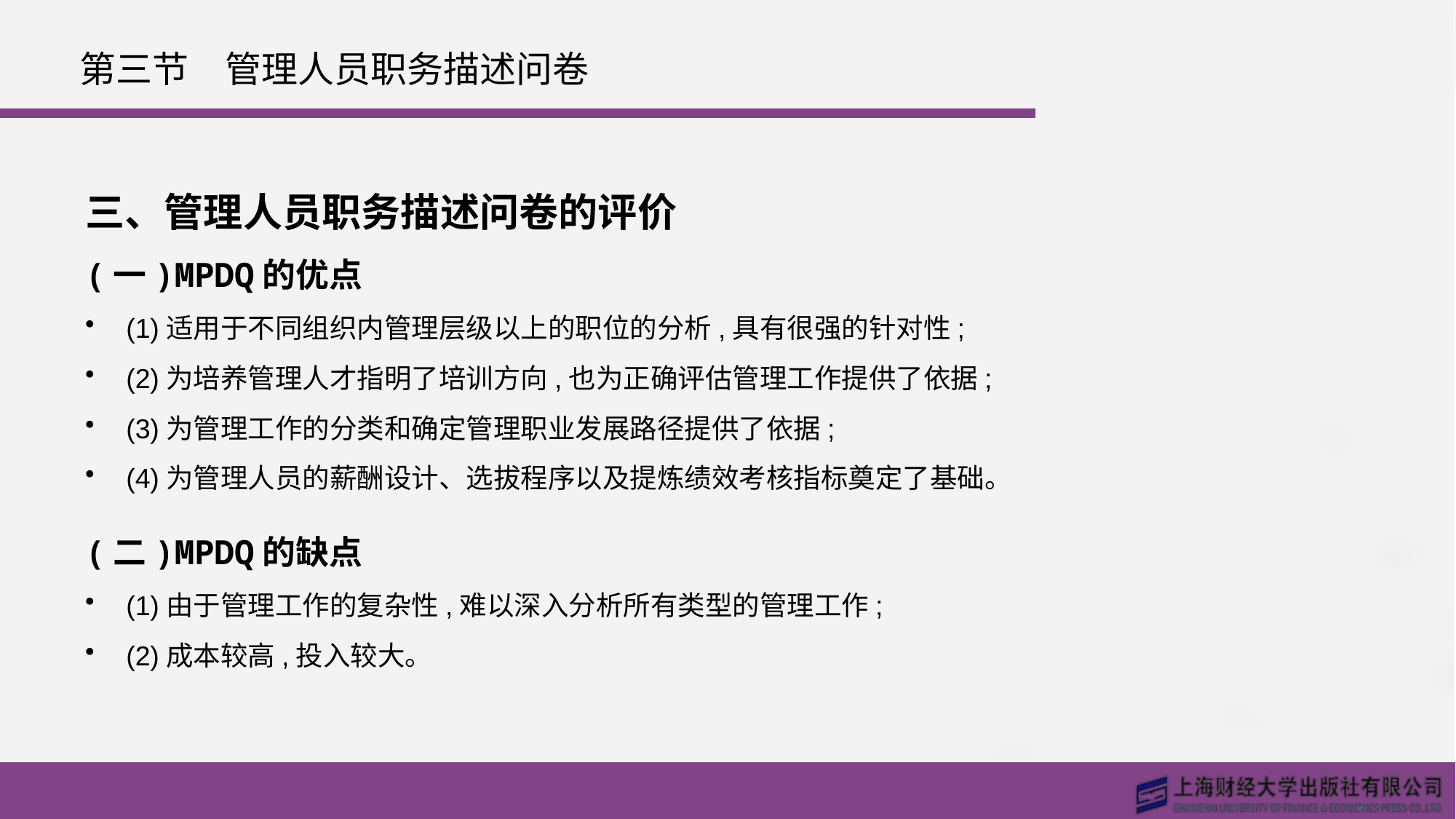

# 第三节　管理人员职务描述问卷
三、管理人员职务描述问卷的评价
(一)MPDQ的优点
(1)适用于不同组织内管理层级以上的职位的分析,具有很强的针对性;
(2)为培养管理人才指明了培训方向,也为正确评估管理工作提供了依据;
(3)为管理工作的分类和确定管理职业发展路径提供了依据;
(4)为管理人员的薪酬设计、选拔程序以及提炼绩效考核指标奠定了基础。
(二)MPDQ的缺点
(1)由于管理工作的复杂性,难以深入分析所有类型的管理工作;
(2)成本较高,投入较大。